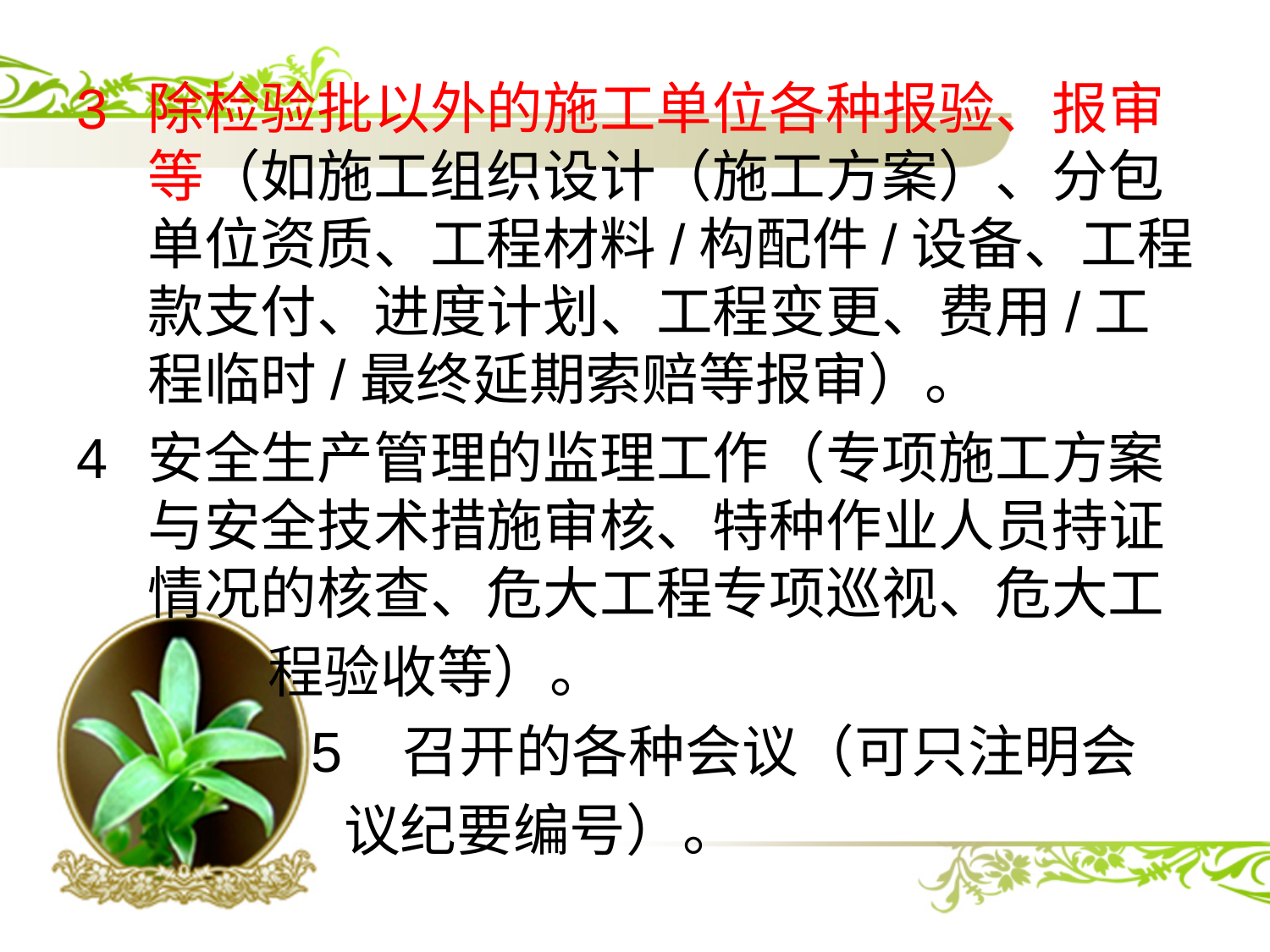

除检验批以外的施工单位各种报验、报审等（如施工组织设计（施工方案）、分包单位资质、工程材料/构配件/设备、工程款支付、进度计划、工程变更、费用/工程临时/最终延期索赔等报审）。
安全生产管理的监理工作（专项施工方案与安全技术措施审核、特种作业人员持证情况的核查、危大工程专项巡视、危大工
              程验收等）。
               5   召开的各种会议（可只注明会
                    议纪要编号）。